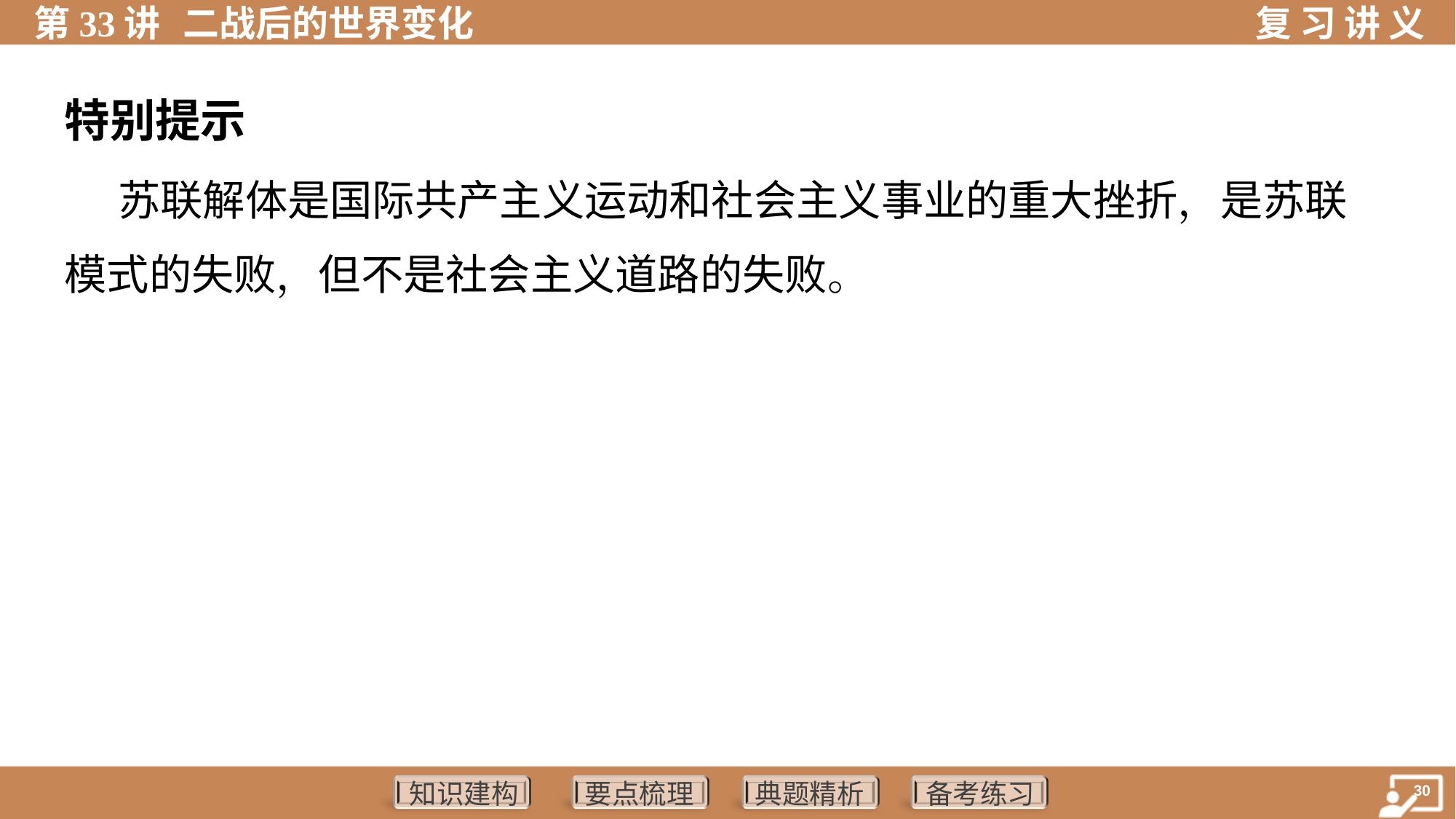

特别提示
    苏联解体是国际共产主义运动和社会主义事业的重大挫折，是苏联
模式的失败，但不是社会主义道路的失败。